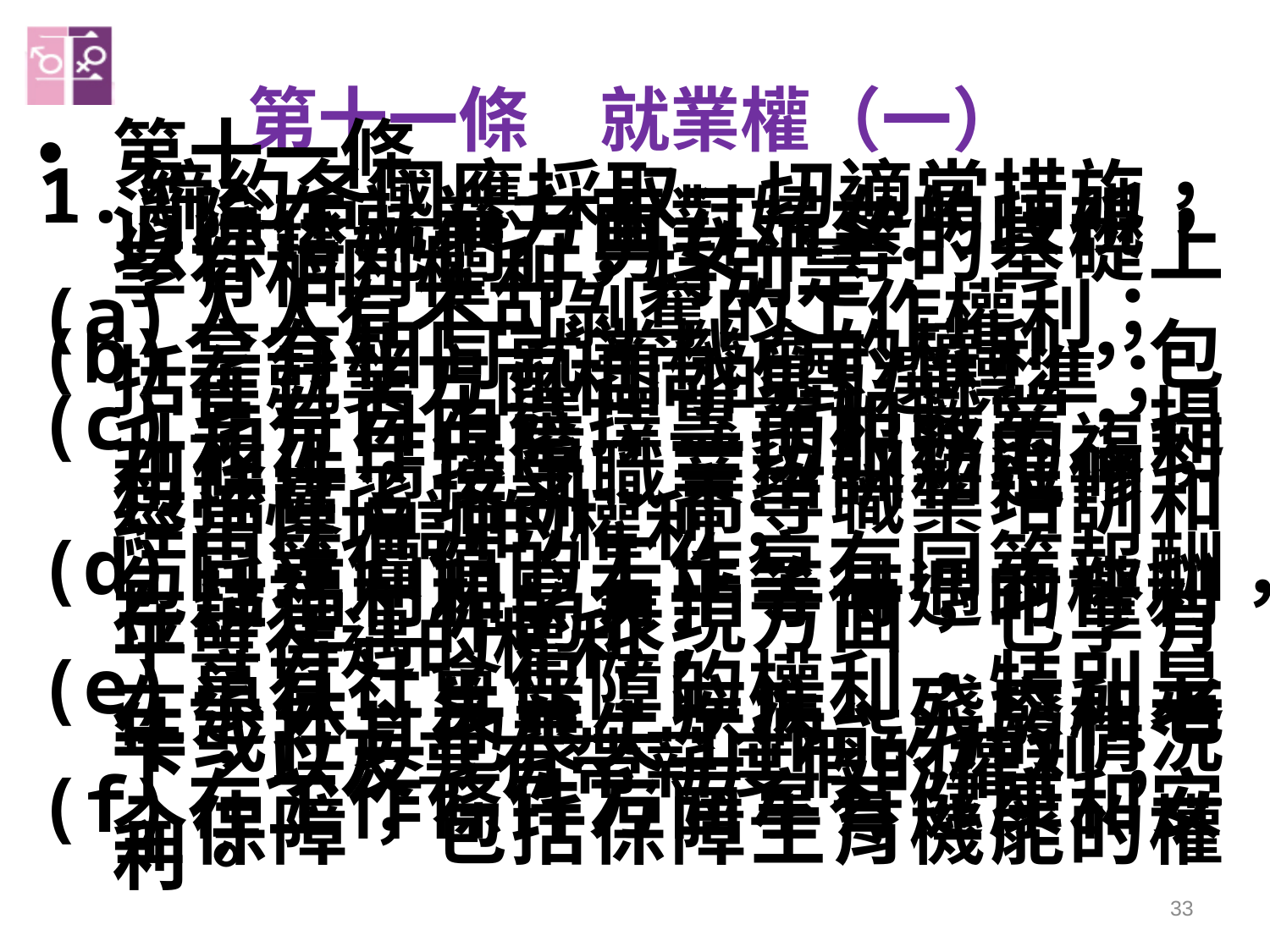

# 第十一條　就業權（一）
第十一條
1.締約各國應採取一切適當措施，消除在就業方面對婦女的歧視，以保證她們在男女平等的基礎上享有相同權利，特別是：
(a)人人有不可剝奪的工作權利；
(b)享有相同就業機會的權利，包括在就業方面相同的甄選標準；
(c)享有自由選擇專業和職業，提升和工作保障，一切服務的福利和條件，接受職業培訓和進修，包括實習培訓、高等職業培訓和經常性培訓的權利；
(d)同等價值的工作享有同等報酬包括福利和享有平等待遇的權利，在評定工作的表現方面，也享有平等待遇的權利；
(e)享有社會保障的權利，特別是在退休、失業、疾病、殘廢和老年或在其他喪失工作能力的情況下，以及享有帶薪度假的權利；
(f)在工作條件方面享有健康和安全保障，包括保障生育機能的權利。

33